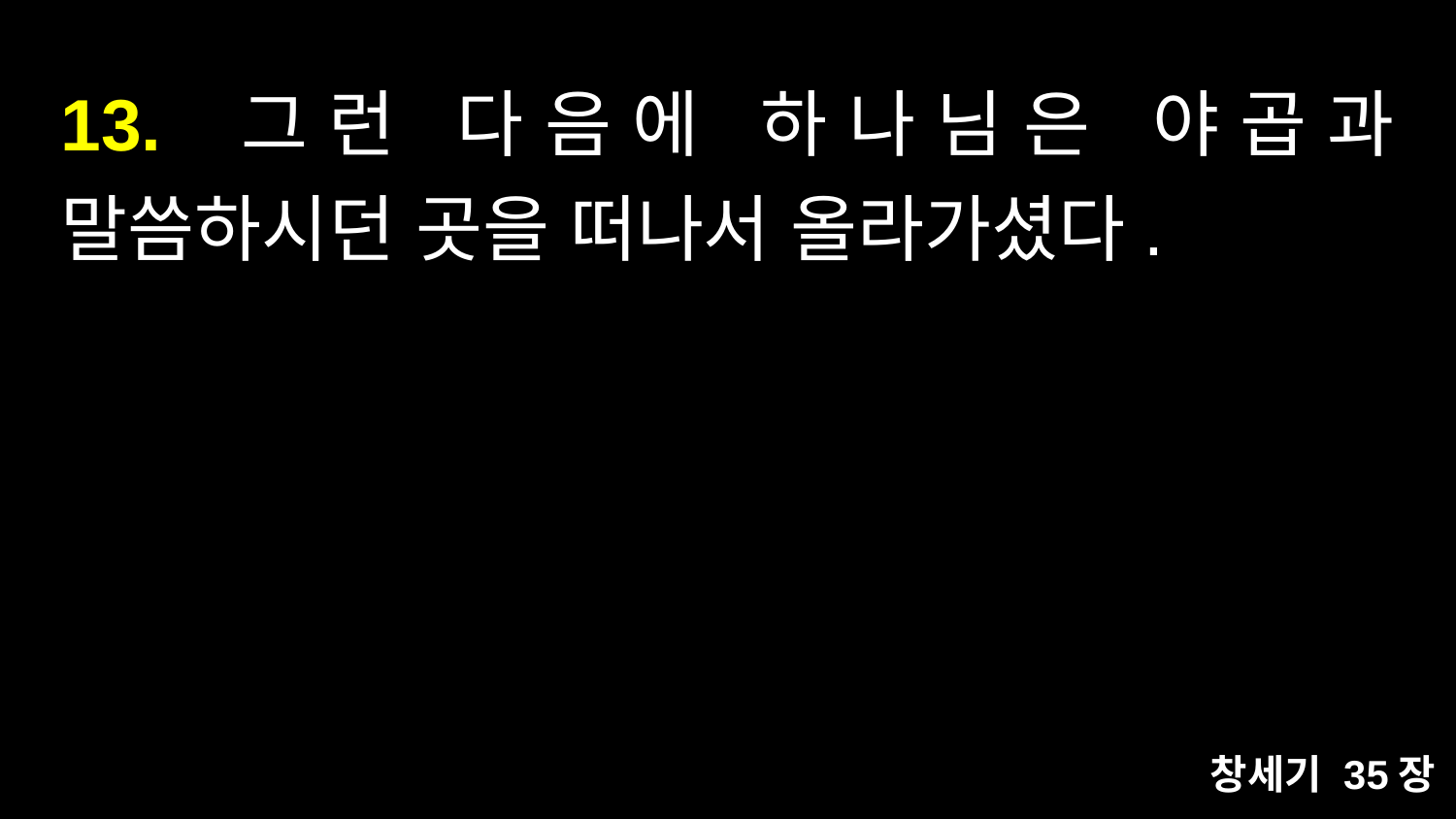

# 13. 그런 다음에 하나님은 야곱과 말씀하시던 곳을 떠나서 올라가셨다.
창세기 35장